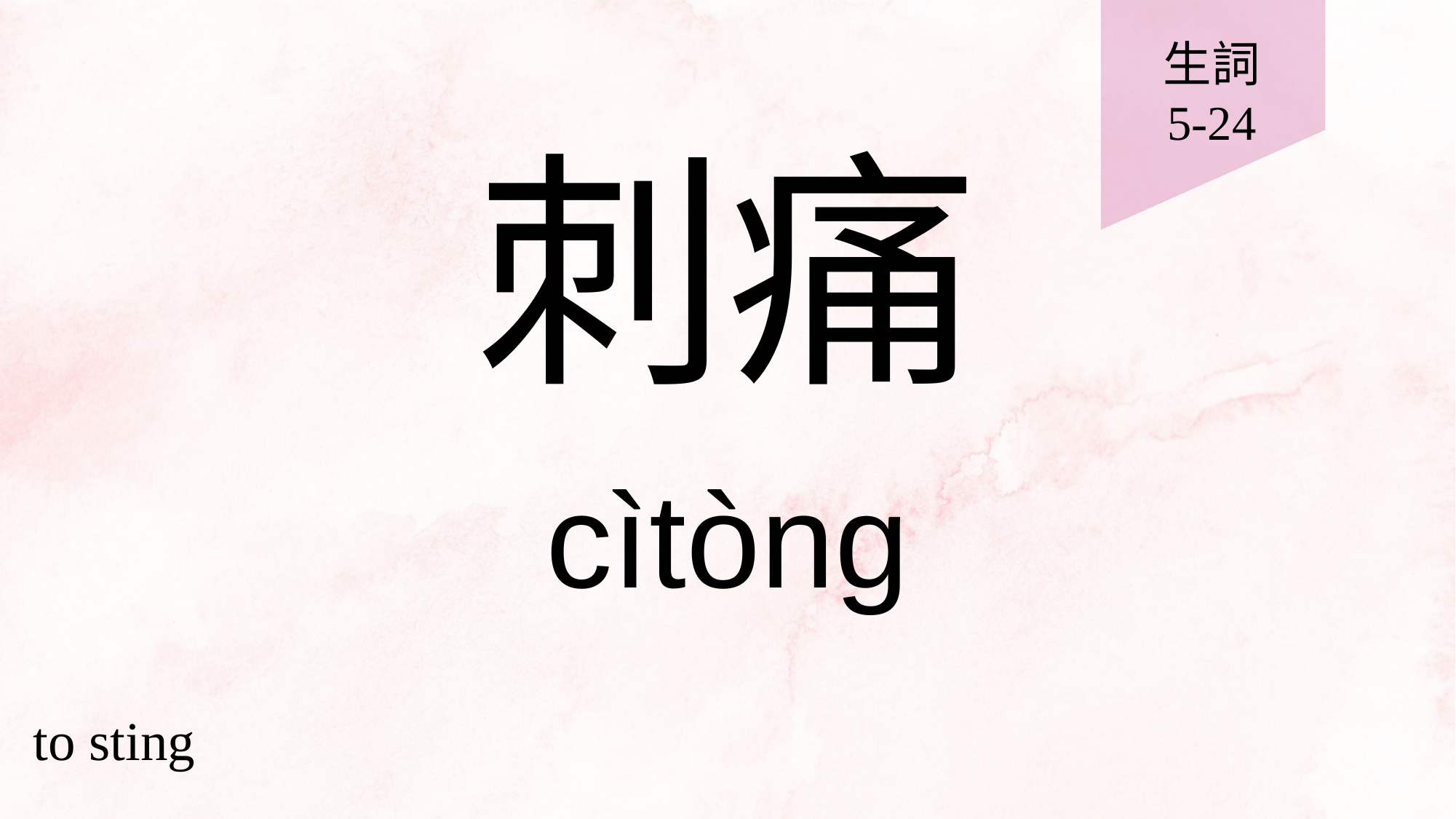

生詞
5-24
# 刺痛
cìtòng
to sting